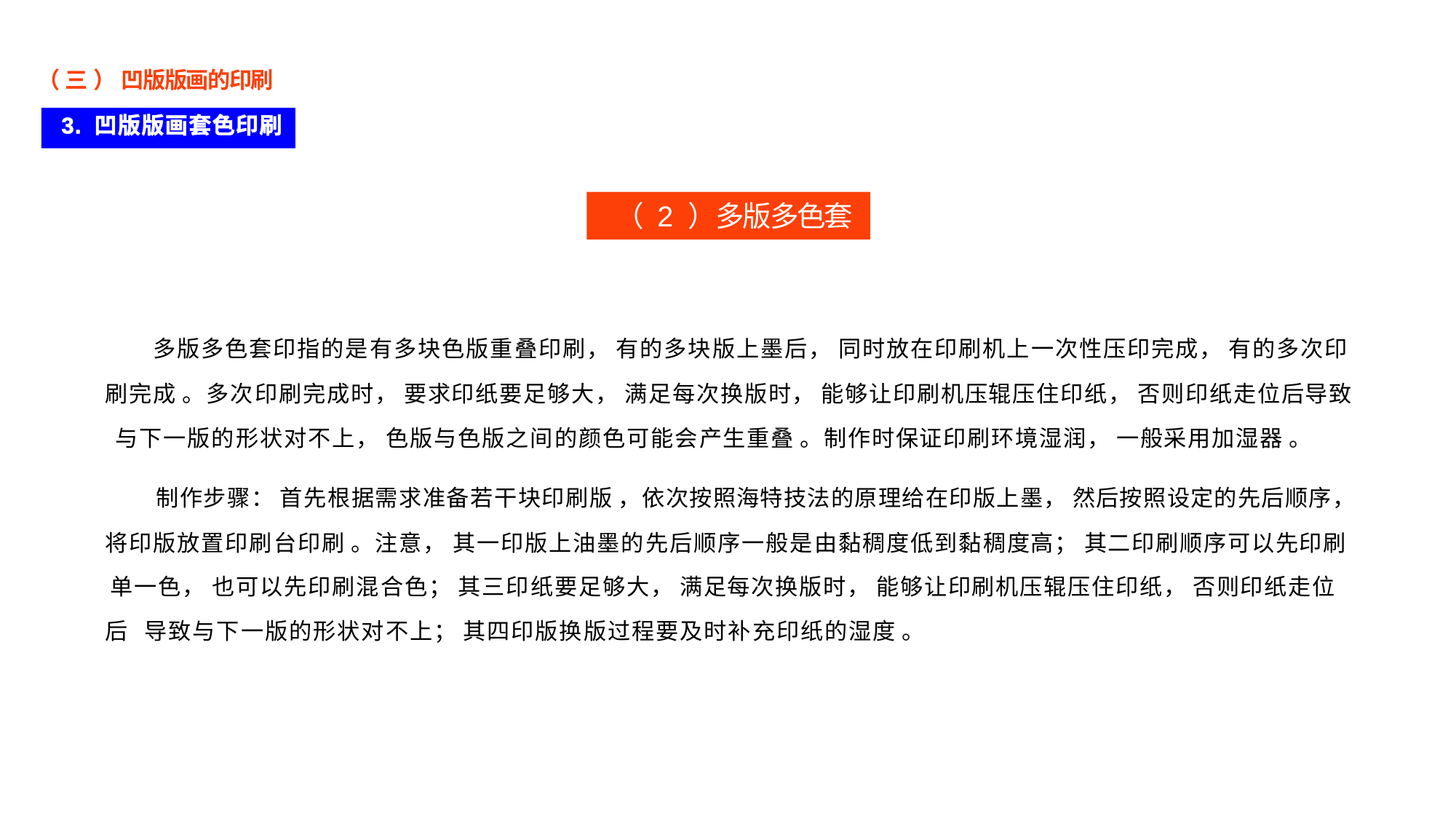

（ 三 ） 凹版版画的印刷

3. 凹版版画套色印刷

（ 2 ）多版多色套印

多版多色套印指的是有多块色版重叠印刷， 有的多块版上墨后， 同时放在印刷机上一次性压印完成， 有的多次印
刷完成 。多次印刷完成时， 要求印纸要足够大， 满足每次换版时， 能够让印刷机压辊压住印纸， 否则印纸走位后导致   与下一版的形状对不上， 色版与色版之间的颜色可能会产生重叠 。制作时保证印刷环境湿润， 一般采用加湿器 。

制作步骤： 首先根据需求准备若干块印刷版 ，依次按照海特技法的原理给在印版上墨， 然后按照设定的先后顺序，
将印版放置印刷台印刷 。注意， 其一印版上油墨的先后顺序一般是由黏稠度低到黏稠度高； 其二印刷顺序可以先印刷   单一色， 也可以先印刷混合色； 其三印纸要足够大， 满足每次换版时， 能够让印刷机压辊压住印纸， 否则印纸走位后   导致与下一版的形状对不上； 其四印版换版过程要及时补充印纸的湿度 。